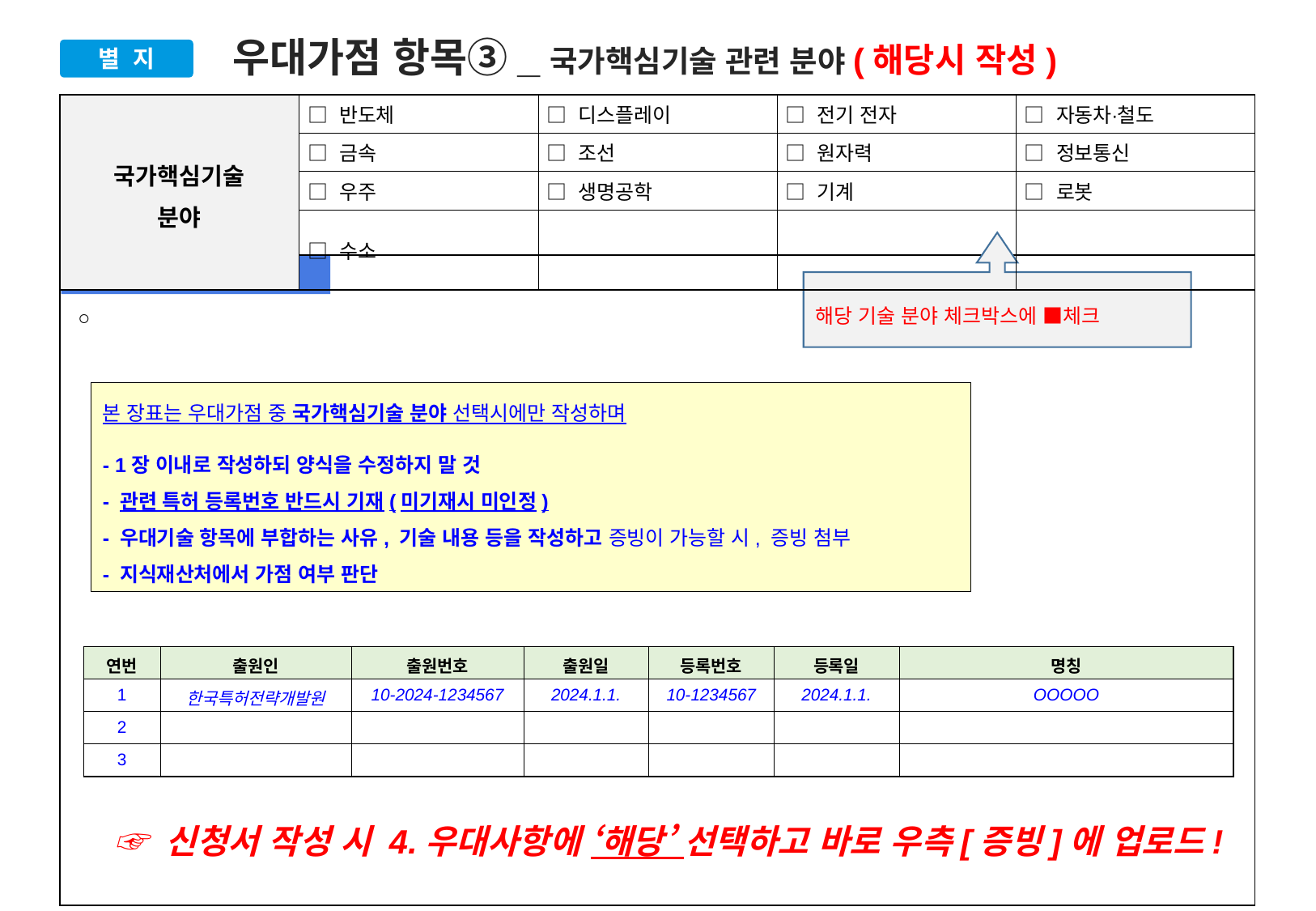

우대가점 항목③_국가핵심기술 관련 분야(해당시 작성)
별  지
| 국가핵심기술 분야 | □ 반도체 | □ 디스플레이 | □ 전기 전자 | □ 자동차∙철도 |
| --- | --- | --- | --- | --- |
|  | □ 금속 | □ 조선 | □ 원자력 | □ 정보통신 |
|  | □ 우주 | □ 생명공학 | □ 기계 | □ 로봇 |
|  | □ 수소 |  |  |  |
해당 기술 분야 체크박스에 ■체크
| ○ |
| --- |
우대 기술 내용
본 장표는 우대가점 중 국가핵심기술 분야 선택시에만 작성하며

- 1장 이내로 작성하되 양식을 수정하지 말 것
- 관련 특허 등록번호 반드시 기재(미기재시 미인정)
- 우대기술 항목에 부합하는 사유, 기술 내용 등을 작성하고 증빙이 가능할 시, 증빙 첨부
- 지식재산처에서 가점 여부 판단
| 연번 | 출원인 | 출원번호 | 출원일 | 등록번호 | 등록일 | 명칭 |
| --- | --- | --- | --- | --- | --- | --- |
| 1 | 한국특허전략개발원 | 10-2024-1234567 | 2024.1.1. | 10-1234567 | 2024.1.1. | OOOOO |
| 2 |  |  |  |  |  |  |
| 3 |  |  |  |  |  |  |
☞ 신청서 작성 시 4.우대사항에 ‘해당’ 선택하고 바로 우측[증빙]에 업로드!